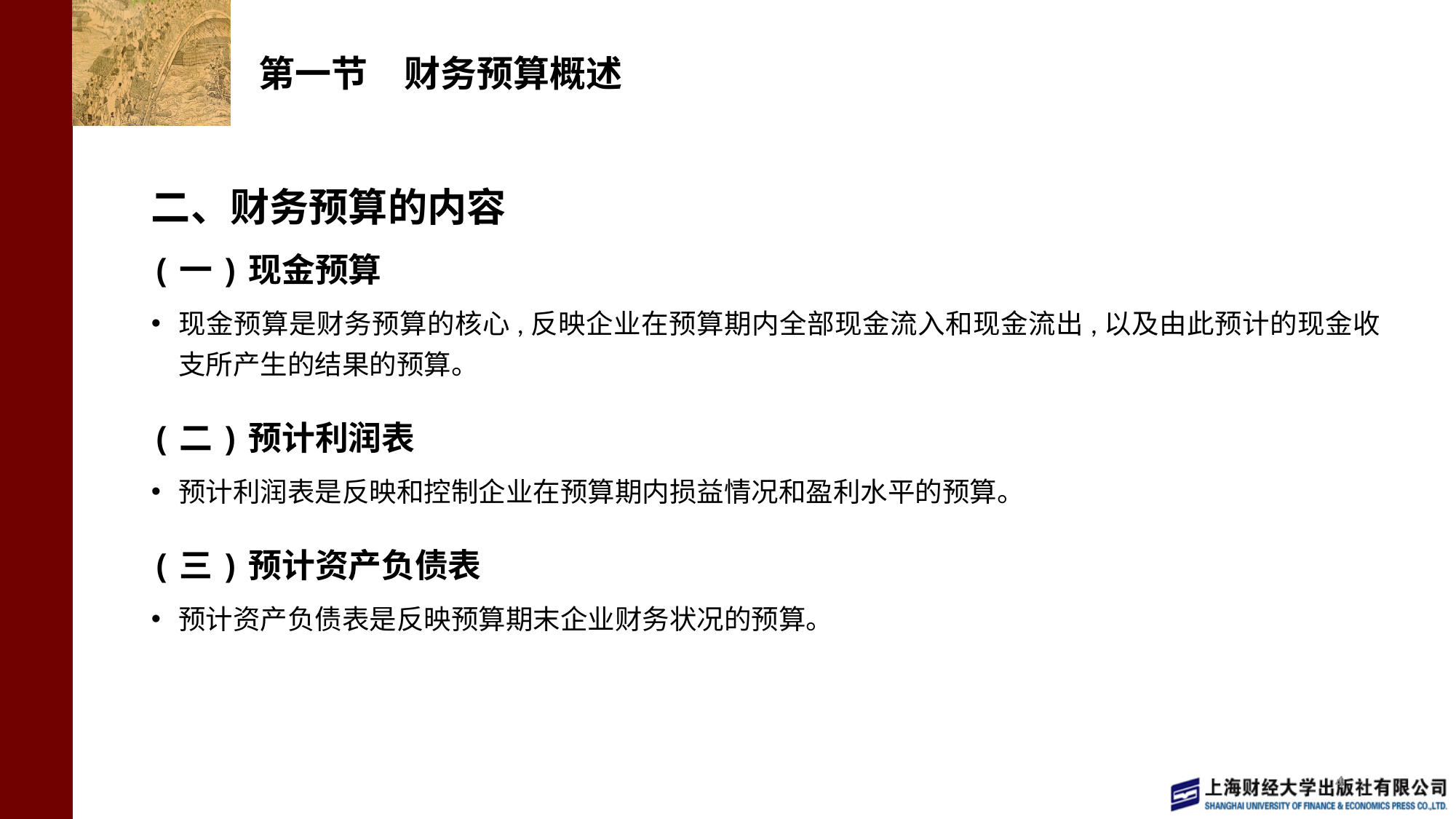

# 第一节　财务预算概述
二、财务预算的内容
(一)现金预算
现金预算是财务预算的核心,反映企业在预算期内全部现金流入和现金流出,以及由此预计的现金收支所产生的结果的预算。
(二)预计利润表
预计利润表是反映和控制企业在预算期内损益情况和盈利水平的预算。
(三)预计资产负债表
预计资产负债表是反映预算期末企业财务状况的预算。

4